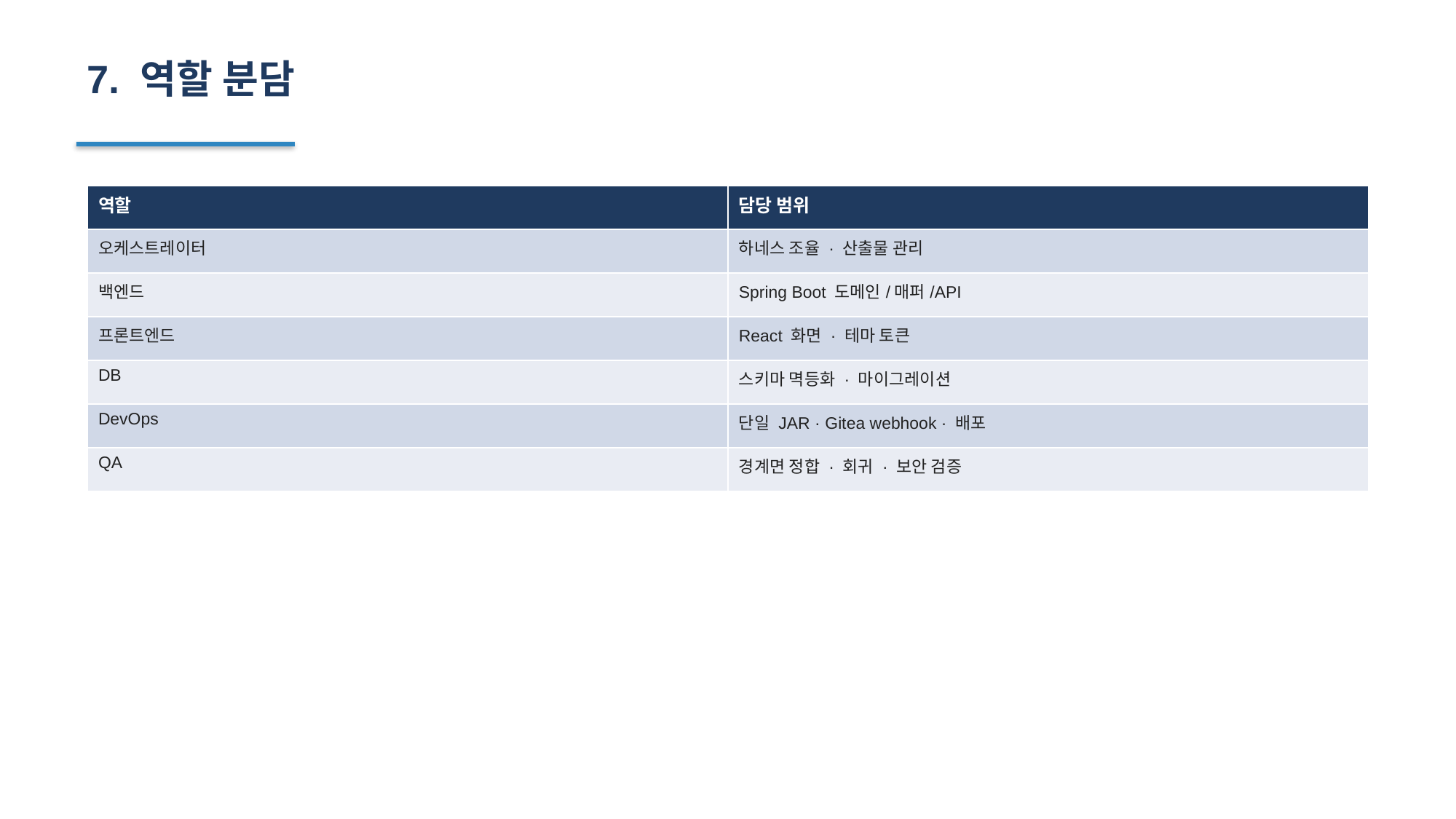

7. 역할 분담

| 역할 | 담당 범위 |
| --- | --- |
| 오케스트레이터 | 하네스 조율 · 산출물 관리 |
| 백엔드 | Spring Boot 도메인/매퍼/API |
| 프론트엔드 | React 화면 · 테마 토큰 |
| DB | 스키마 멱등화 · 마이그레이션 |
| DevOps | 단일 JAR · Gitea webhook · 배포 |
| QA | 경계면 정합 · 회귀 · 보안 검증 |